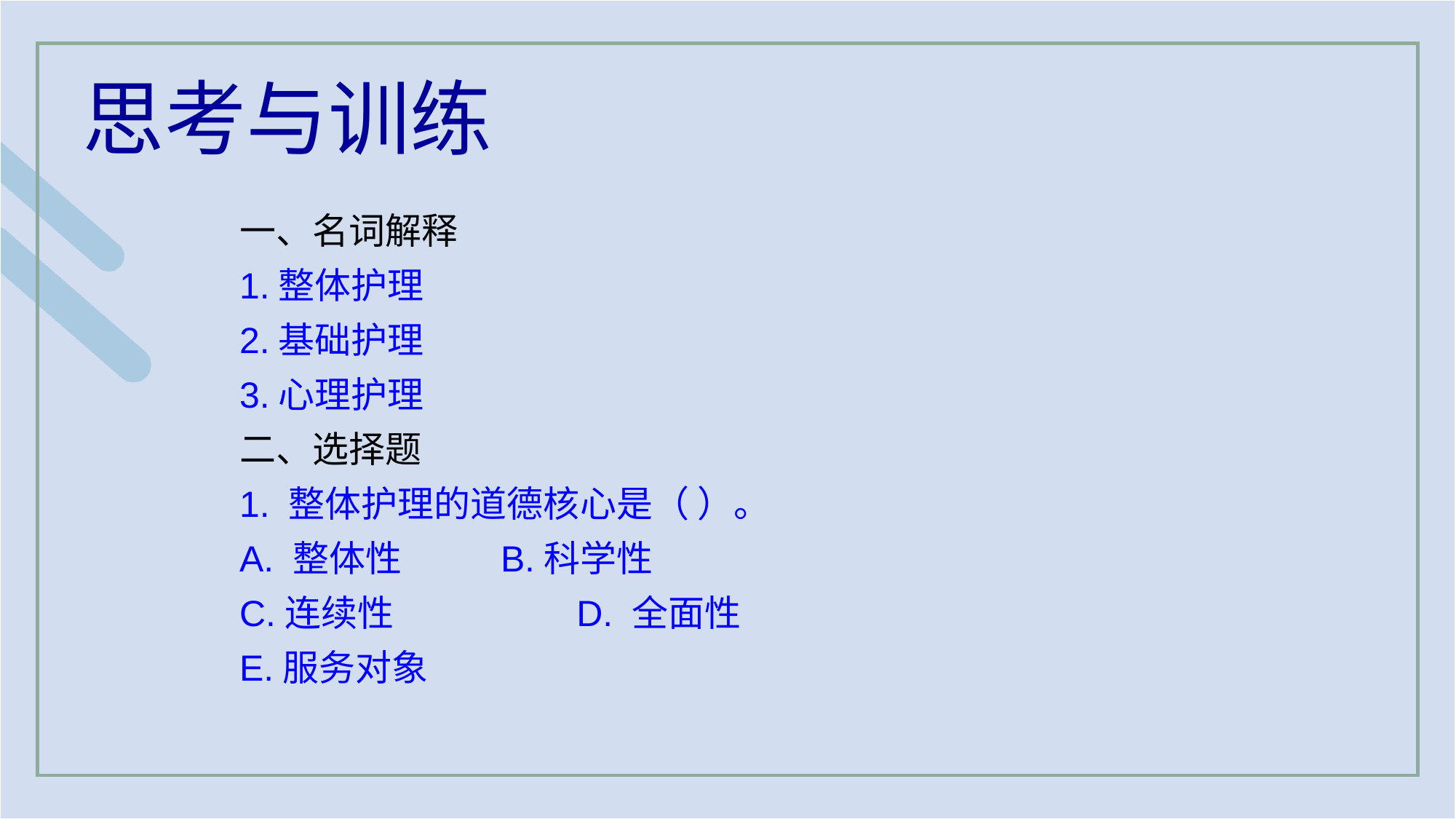

思考与训练
一、名词解释
1.整体护理
2.基础护理
3.心理护理
二、选择题
1. 整体护理的道德核心是（ ）。
A. 整体性           B.科学性
C.连续性		    D. 全面性
E.服务对象